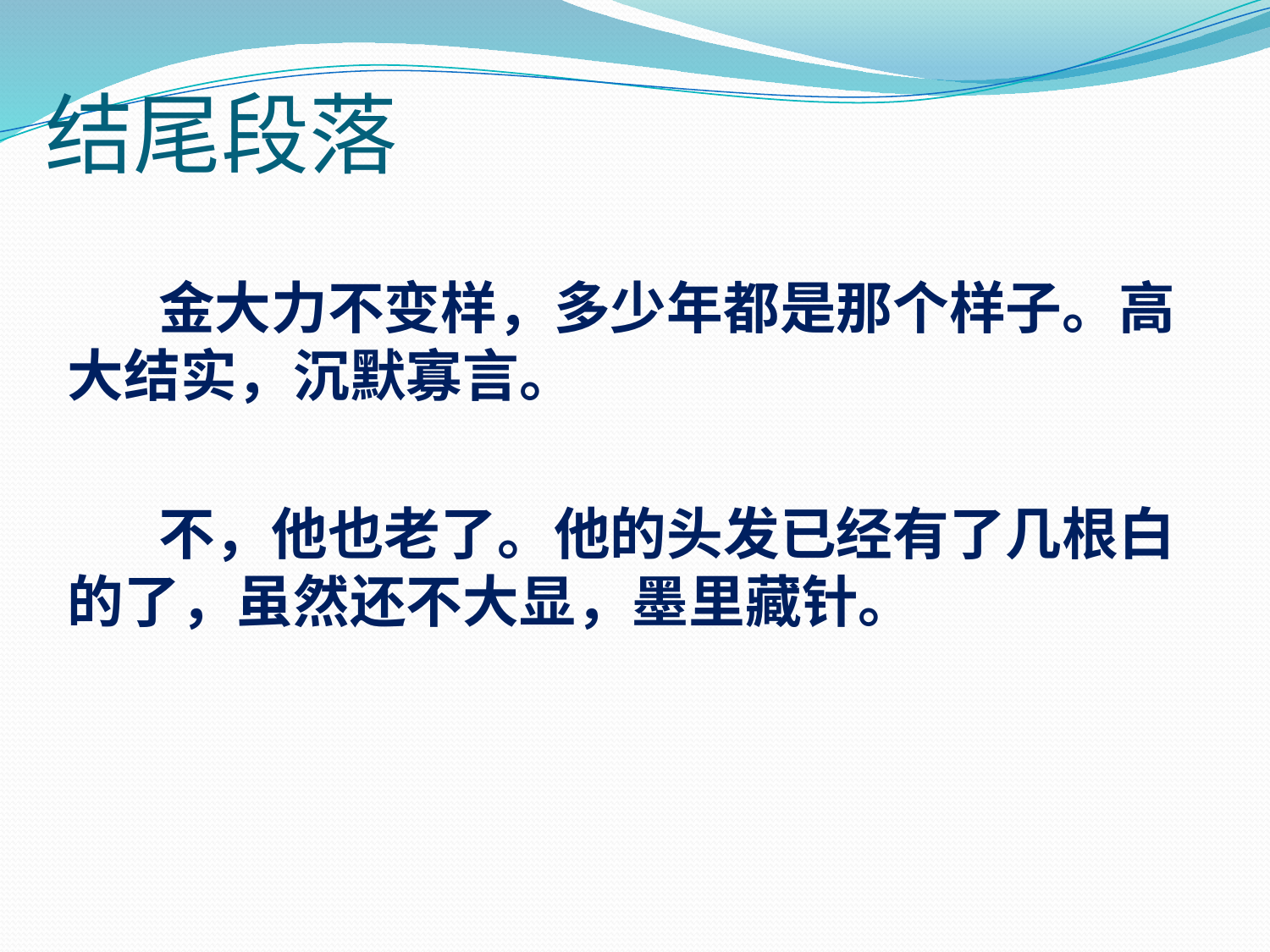

# 结尾段落
      金大力不变样，多少年都是那个样子。高大结实，沉默寡言。

      不，他也老了。他的头发已经有了几根白的了，虽然还不大显，墨里藏针。